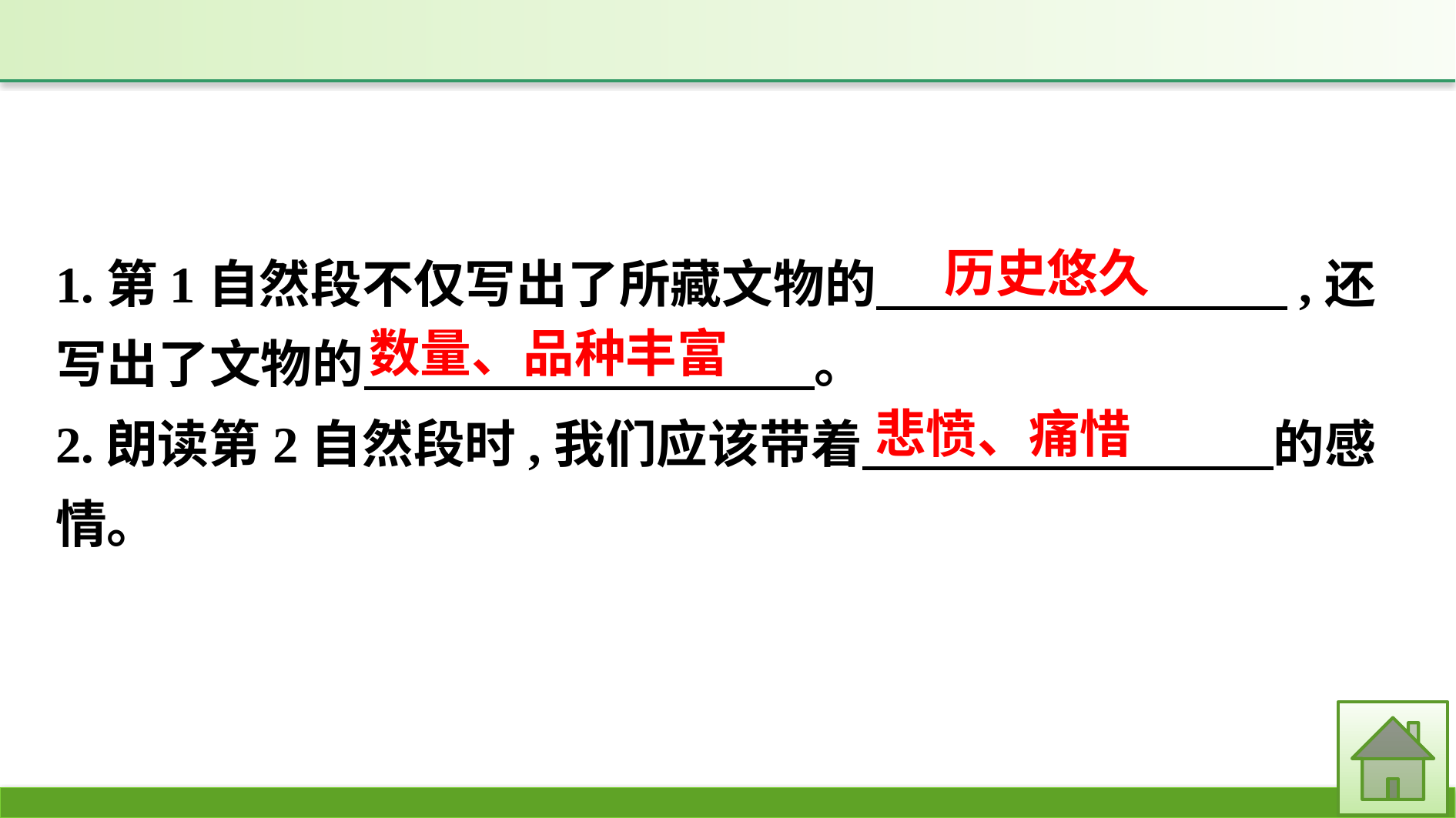

1.第1自然段不仅写出了所藏文物的　　　　　　　　,还写出了文物的　                                  。
2.朗读第2自然段时,我们应该带着　　　　　　　　的感情。
历史悠久
数量、品种丰富
悲愤、痛惜